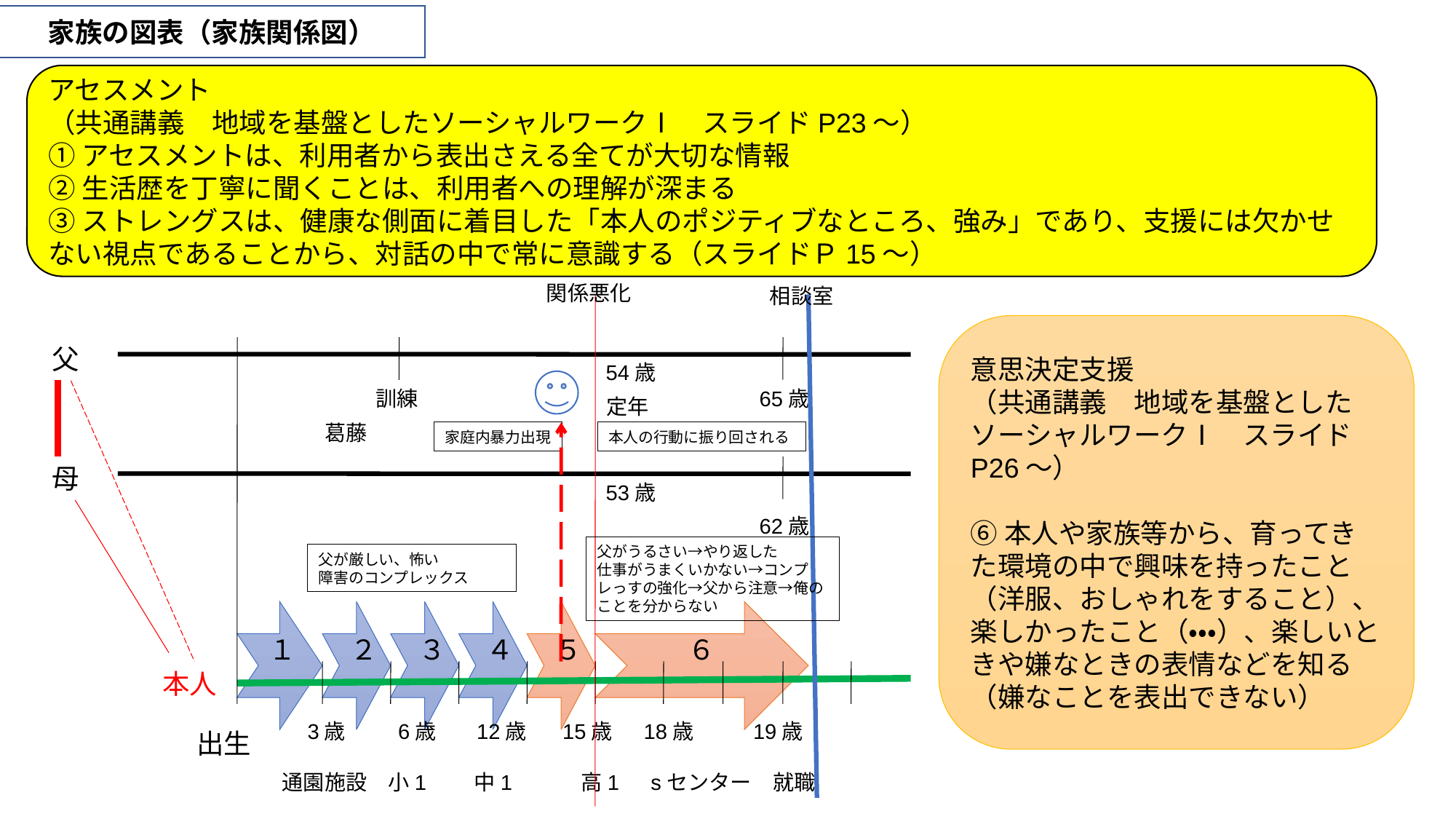

家族の図表（家族関係図）
アセスメント
（共通講義　地域を基盤としたソーシャルワークⅠ　スライドP23～）
①アセスメントは、利用者から表出さえる全てが大切な情報
②生活歴を丁寧に聞くことは、利用者への理解が深まる
③ストレングスは、健康な側面に着目した「本人のポジティブなところ、強み」であり、支援には欠かせない視点であることから、対話の中で常に意識する（スライドＰ15～）
関係悪化
相談室
意思決定支援
（共通講義　地域を基盤としたソーシャルワークⅠ　スライドP26～）

⑥本人や家族等から、育ってきた環境の中で興味を持ったこと（洋服、おしゃれをすること）、楽しかったこと（・・・）、楽しいときや嫌なときの表情などを知る（嫌なことを表出できない）
父
54歳

訓練
65歳
定年
葛藤
家庭内暴力出現
本人の行動に振り回される
母
53歳
62歳
父がうるさい→やり返した
仕事がうまくいかない→コンプレっすの強化→父から注意→俺のことを分からない
父が厳しい、怖い
障害のコンプレックス
１

２

３

４

５

６

本人
3歳　　 6歳　   12歳　  15歳　 18歳　       19歳
出生
通園施設　小1　　中1　　　高1　sセンター　就職